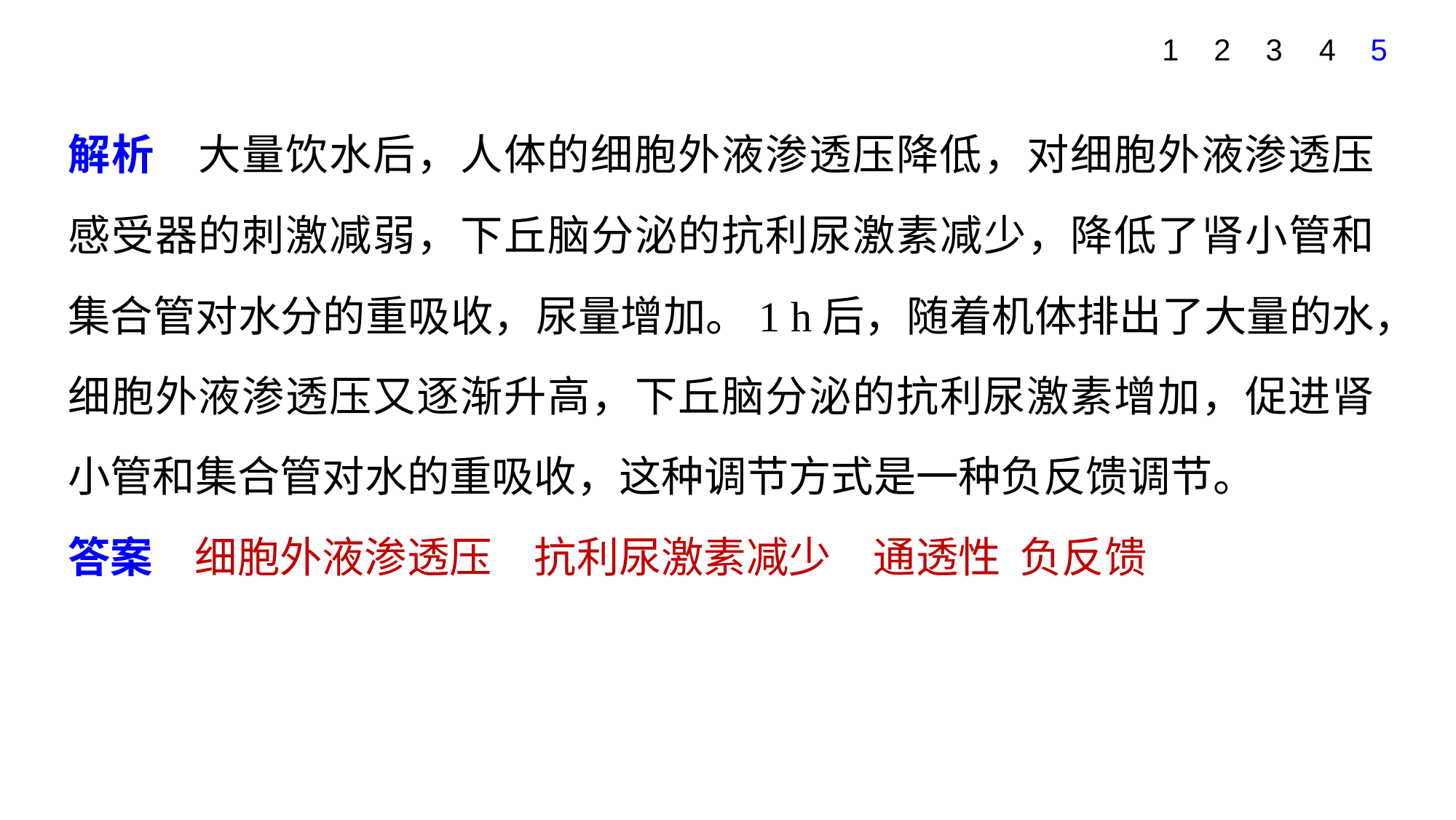

1
2
3
4
5
解析　大量饮水后，人体的细胞外液渗透压降低，对细胞外液渗透压感受器的刺激减弱，下丘脑分泌的抗利尿激素减少，降低了肾小管和集合管对水分的重吸收，尿量增加。1 h后，随着机体排出了大量的水，细胞外液渗透压又逐渐升高，下丘脑分泌的抗利尿激素增加，促进肾小管和集合管对水的重吸收，这种调节方式是一种负反馈调节。
答案　细胞外液渗透压　抗利尿激素减少　通透性  负反馈